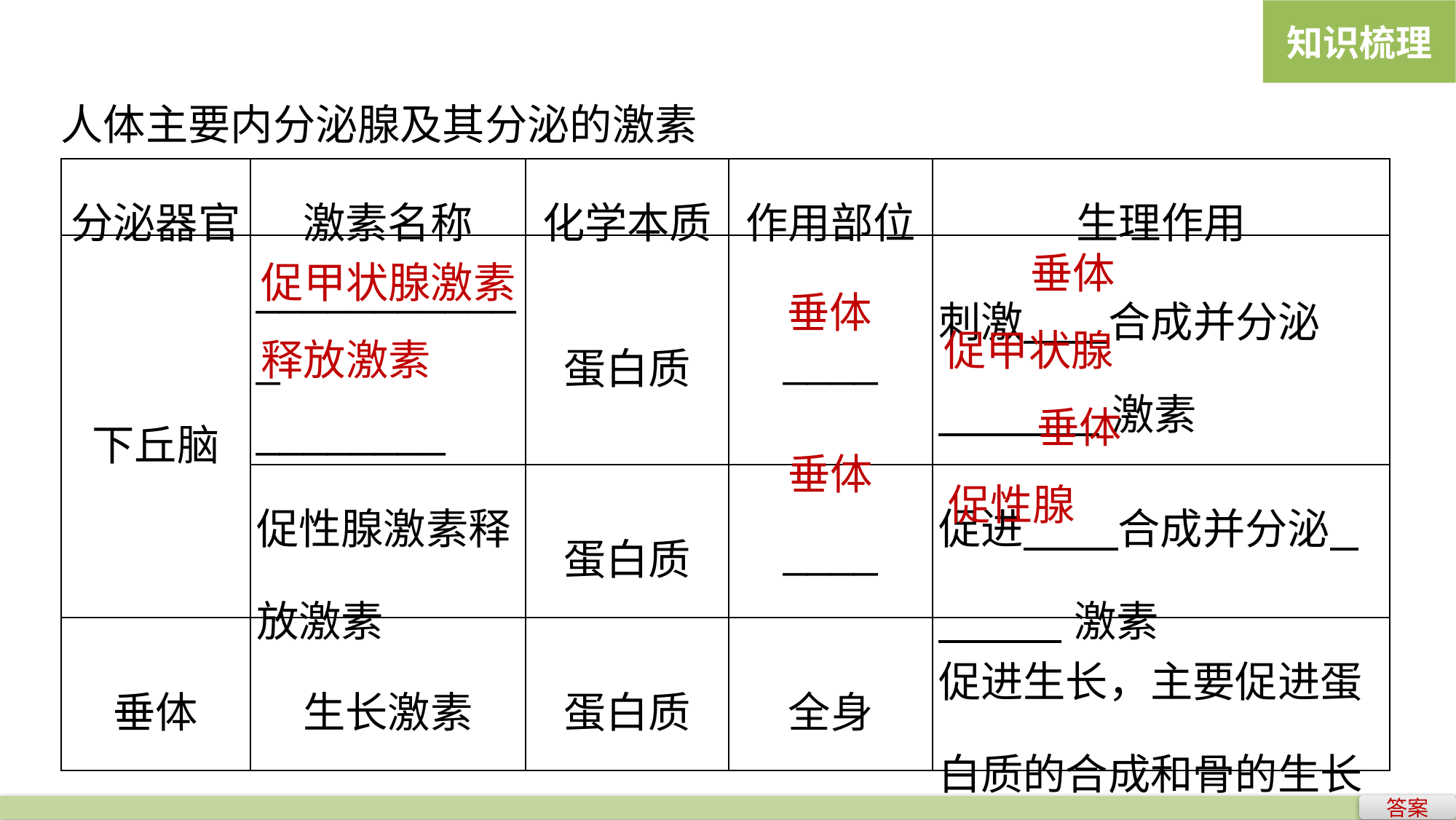

知识梳理
人体主要内分泌腺及其分泌的激素
| 分泌器官 | 激素名称 | 化学本质 | 作用部位 | 生理作用 |
| --- | --- | --- | --- | --- |
| 下丘脑 | \_\_\_\_\_\_\_\_\_\_\_\_ \_\_\_\_\_\_\_\_ | 蛋白质 | \_\_\_\_ | 刺激 合成并分泌 激素 |
|  | 促性腺激素释放激素 | 蛋白质 | \_\_\_\_ | 促进 合成并分泌 激素 |
| 垂体 | 生长激素 | 蛋白质 | 全身 | 促进生长，主要促进蛋白质的合成和骨的生长 |
促甲状腺激素
垂体
垂体
释放激素
促甲状腺
垂体
垂体
促性腺
答案